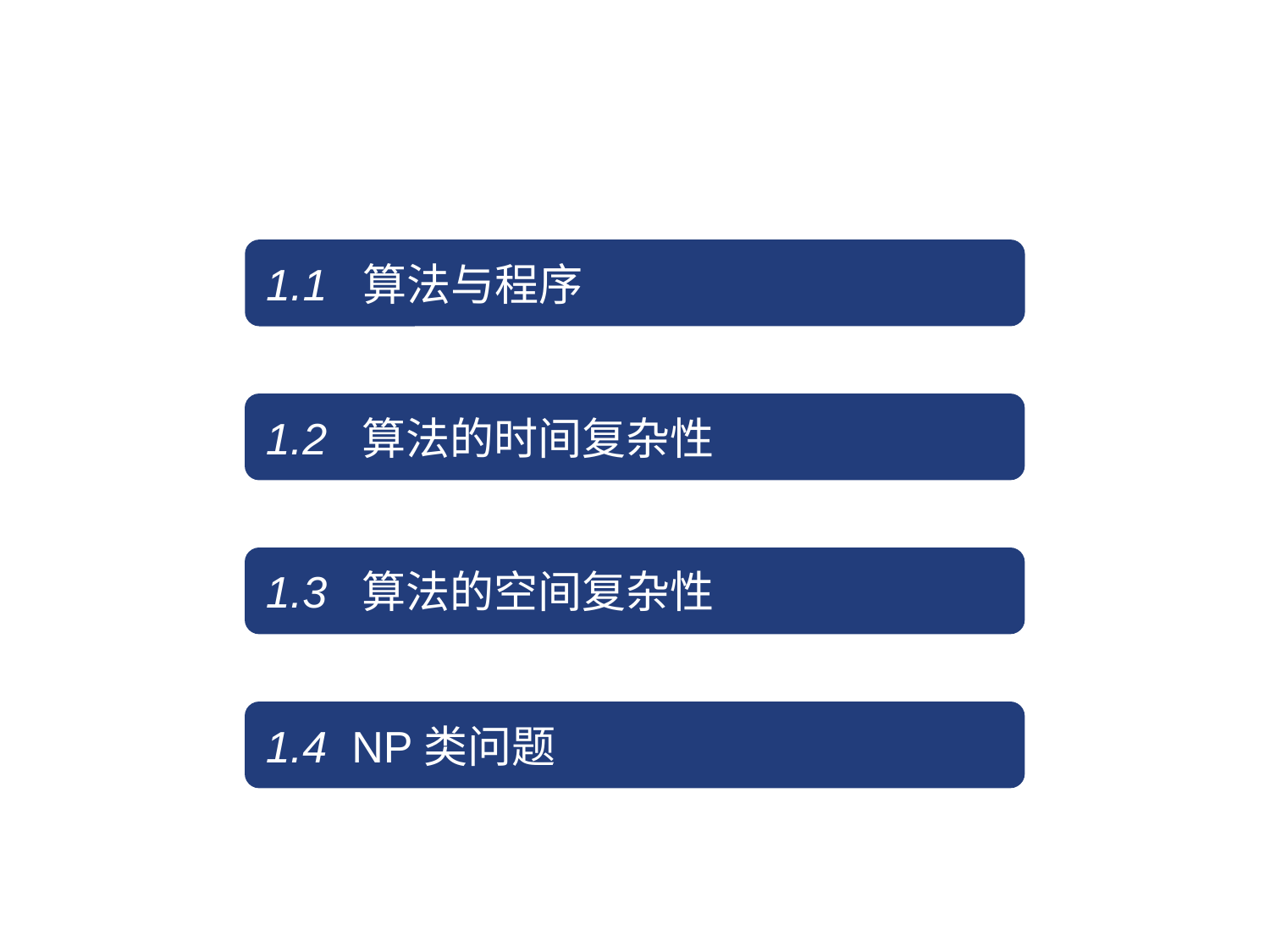

1.1  算法与程序
1.2  算法的时间复杂性
1.3  算法的空间复杂性
1.4  NP类问题